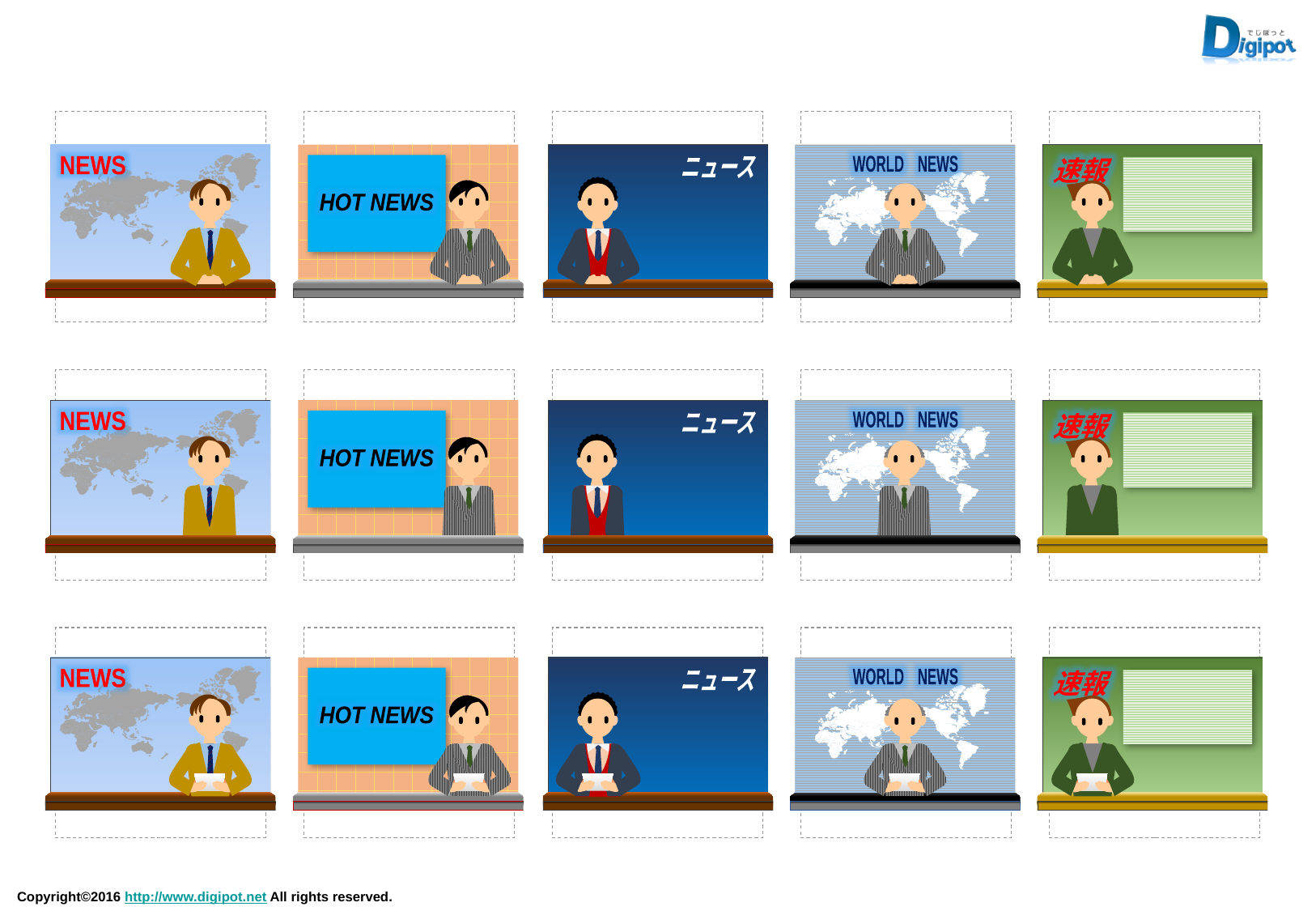

NEWS

HOT NEWS

ニュース

WORLD　NEWS

速報

NEWS

HOT NEWS

ニュース

WORLD　NEWS

速報

NEWS

HOT NEWS

ニュース

WORLD　NEWS

速報